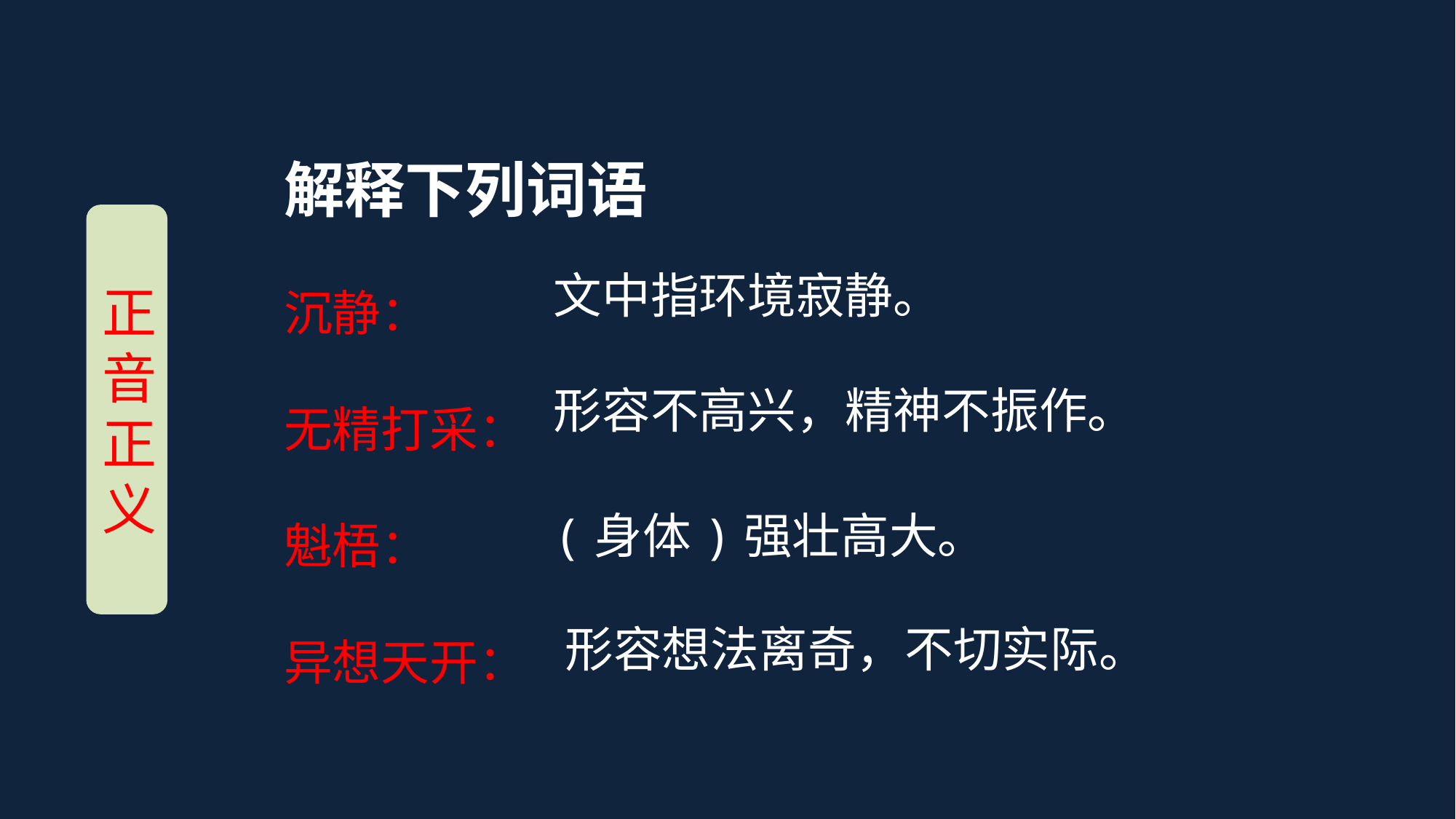

解释下列词语
沉静：
无精打采：
魁梧：
异想天开：
正音正义
文中指环境寂静。
形容不高兴，精神不振作。
(身体)强壮高大。
形容想法离奇，不切实际。